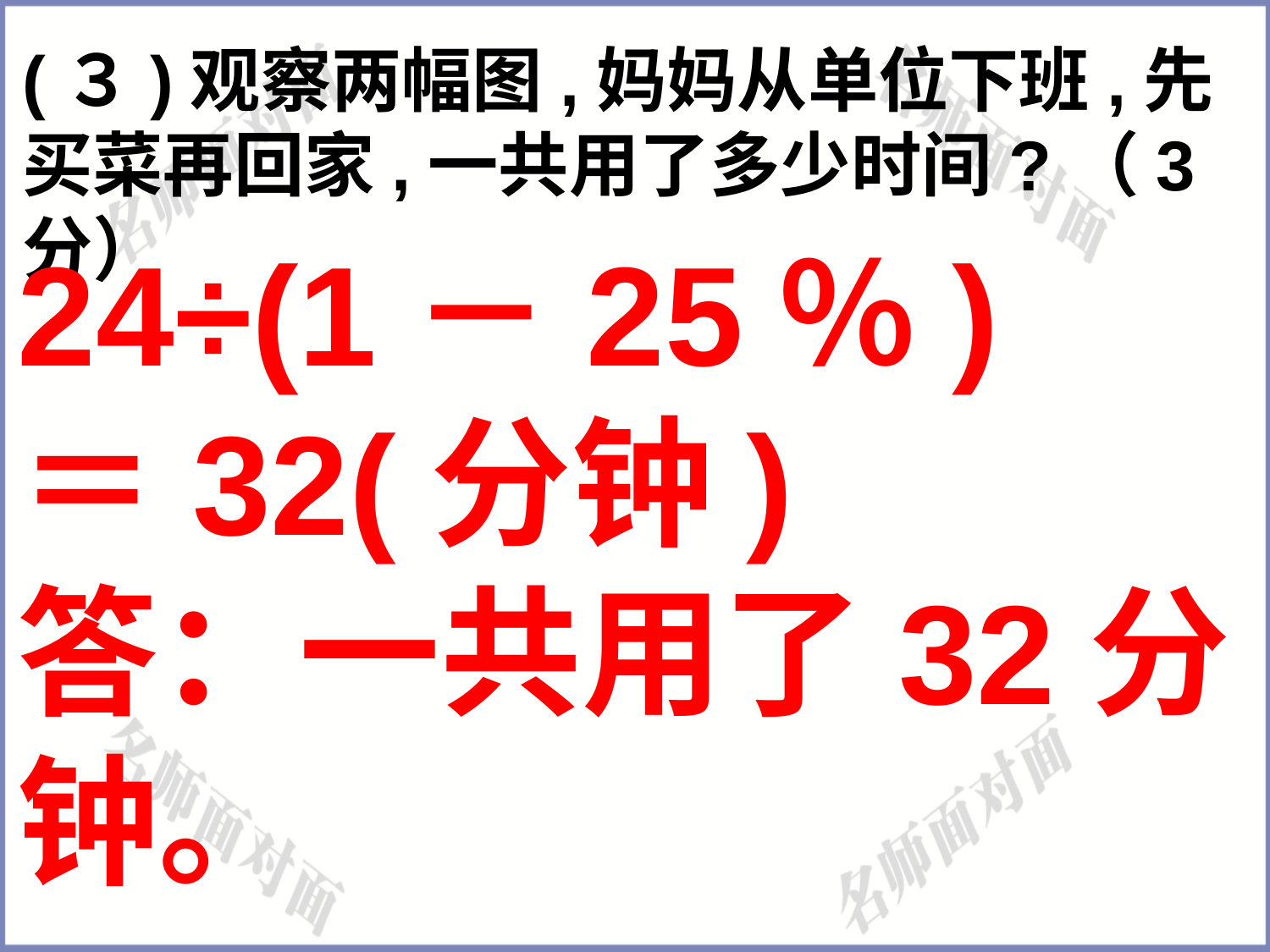

(３)观察两幅图,妈妈从单位下班,先买菜再回家,一共用了多少时间?（3分）
24÷(1－25％)
＝32(分钟)
答：一共用了32分钟。